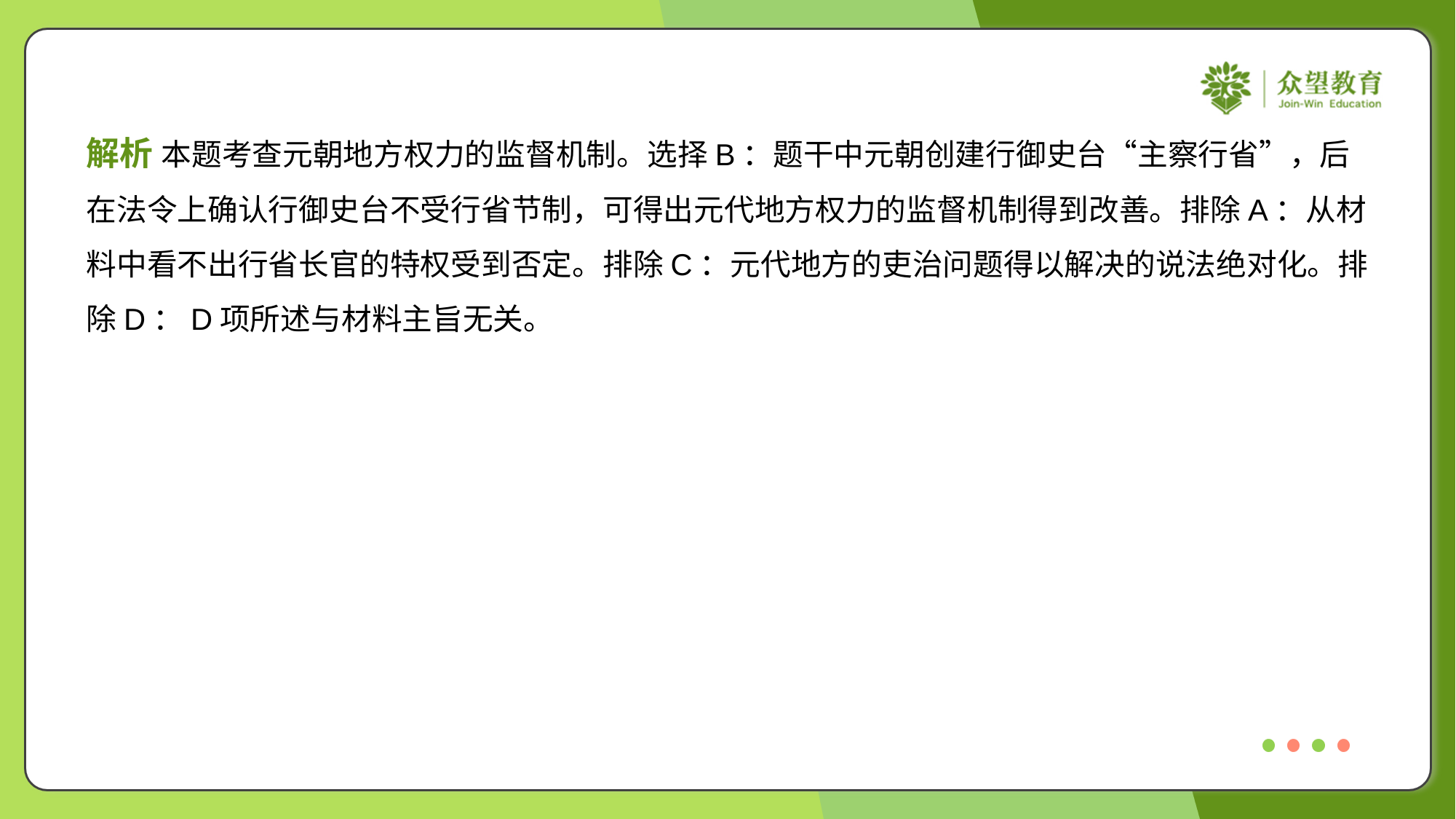

解析 本题考查元朝地方权力的监督机制。选择B：题干中元朝创建行御史台“主察行省”，后
在法令上确认行御史台不受行省节制，可得出元代地方权力的监督机制得到改善。排除A：从材
料中看不出行省长官的特权受到否定。排除C：元代地方的吏治问题得以解决的说法绝对化。排
除D：D项所述与材料主旨无关。